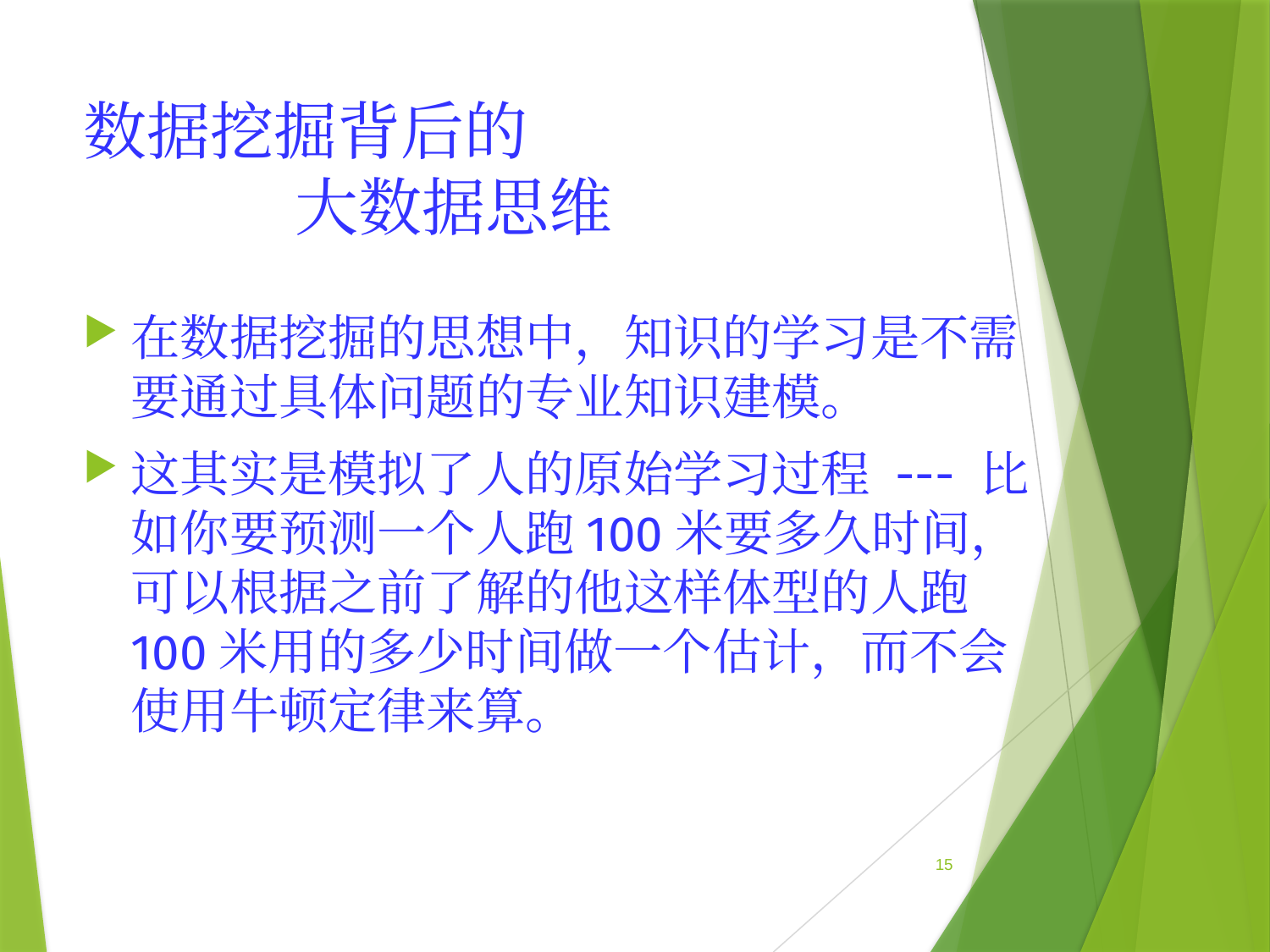

# 数据挖掘背后的 大数据思维
在数据挖掘的思想中，知识的学习是不需要通过具体问题的专业知识建模。
这其实是模拟了人的原始学习过程 --- 比如你要预测一个人跑100米要多久时间，可以根据之前了解的他这样体型的人跑100米用的多少时间做一个估计，而不会使用牛顿定律来算。
15